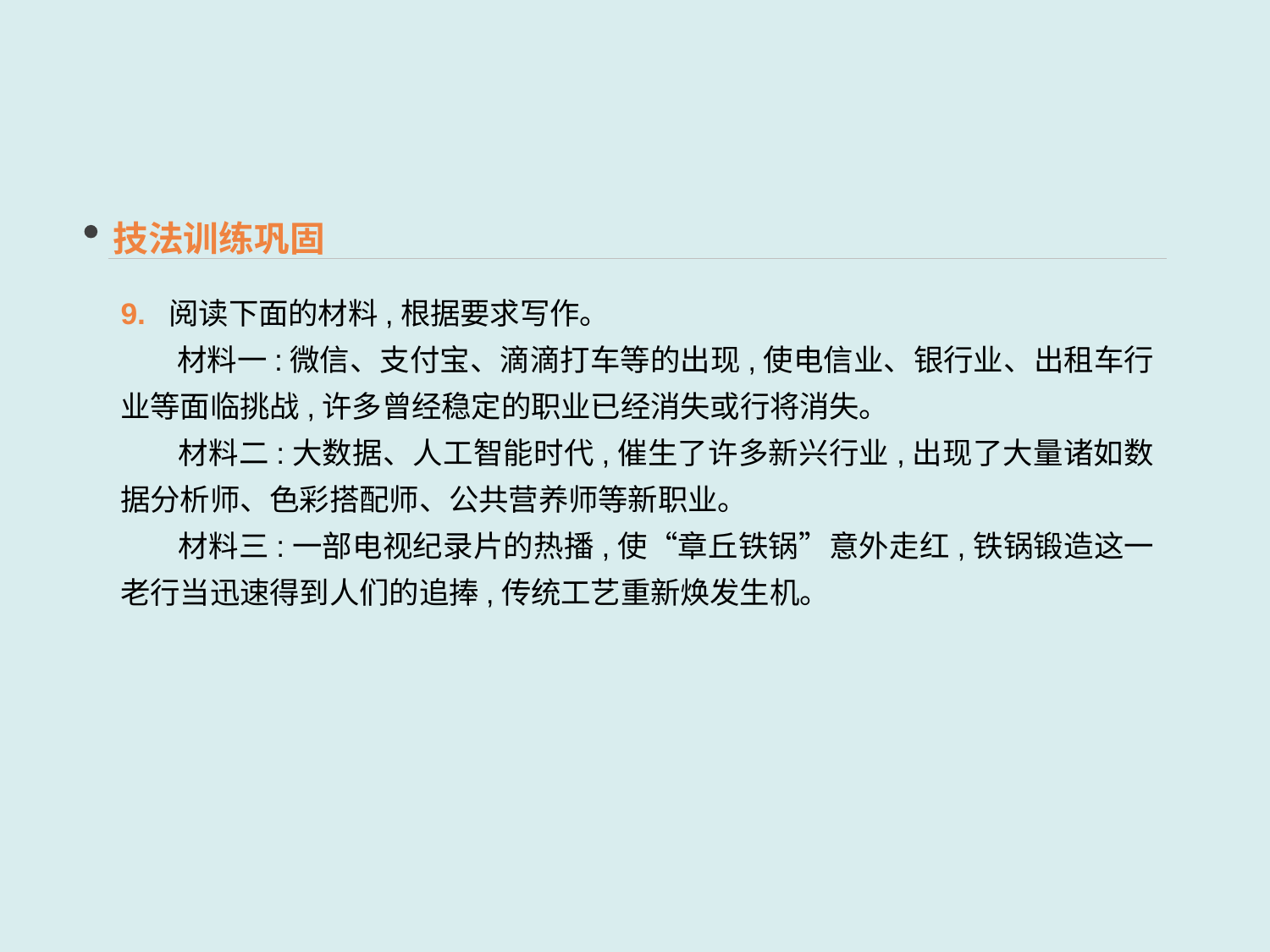

技法训练巩固

9.  阅读下面的材料,根据要求写作。
       材料一:微信、支付宝、滴滴打车等的出现,使电信业、银行业、出租车行业等面临挑战,许多曾经稳定的职业已经消失或行将消失。
       材料二:大数据、人工智能时代,催生了许多新兴行业,出现了大量诸如数据分析师、色彩搭配师、公共营养师等新职业。
       材料三:一部电视纪录片的热播,使“章丘铁锅”意外走红,铁锅锻造这一老行当迅速得到人们的追捧,传统工艺重新焕发生机。